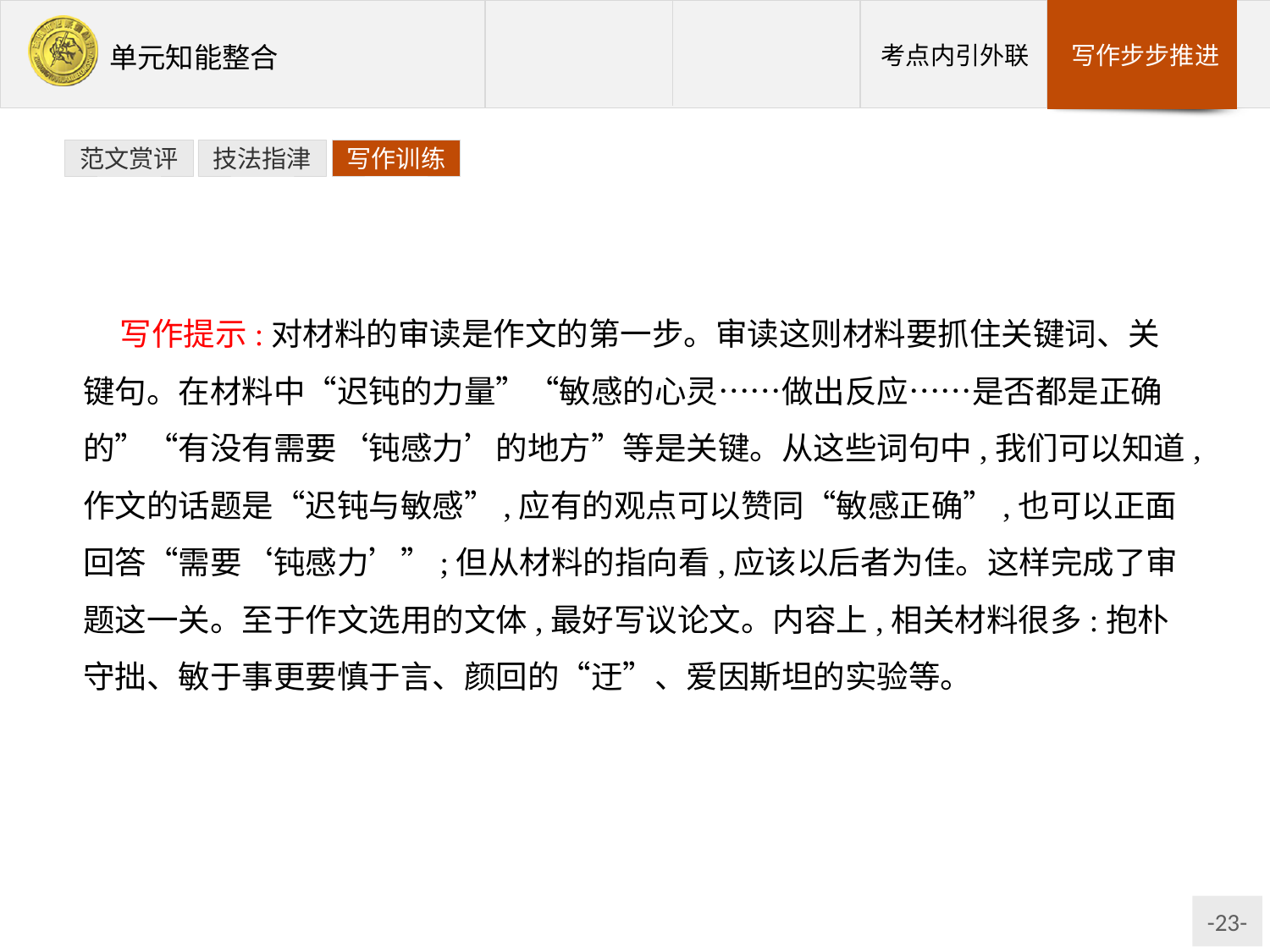

范文赏评
技法指津
写作训练
写作提示:对材料的审读是作文的第一步。审读这则材料要抓住关键词、关键句。在材料中“迟钝的力量”“敏感的心灵……做出反应……是否都是正确的”“有没有需要‘钝感力’的地方”等是关键。从这些词句中,我们可以知道,作文的话题是“迟钝与敏感”,应有的观点可以赞同“敏感正确”,也可以正面回答“需要‘钝感力’”;但从材料的指向看,应该以后者为佳。这样完成了审题这一关。至于作文选用的文体,最好写议论文。内容上,相关材料很多:抱朴守拙、敏于事更要慎于言、颜回的“迂”、爱因斯坦的实验等。